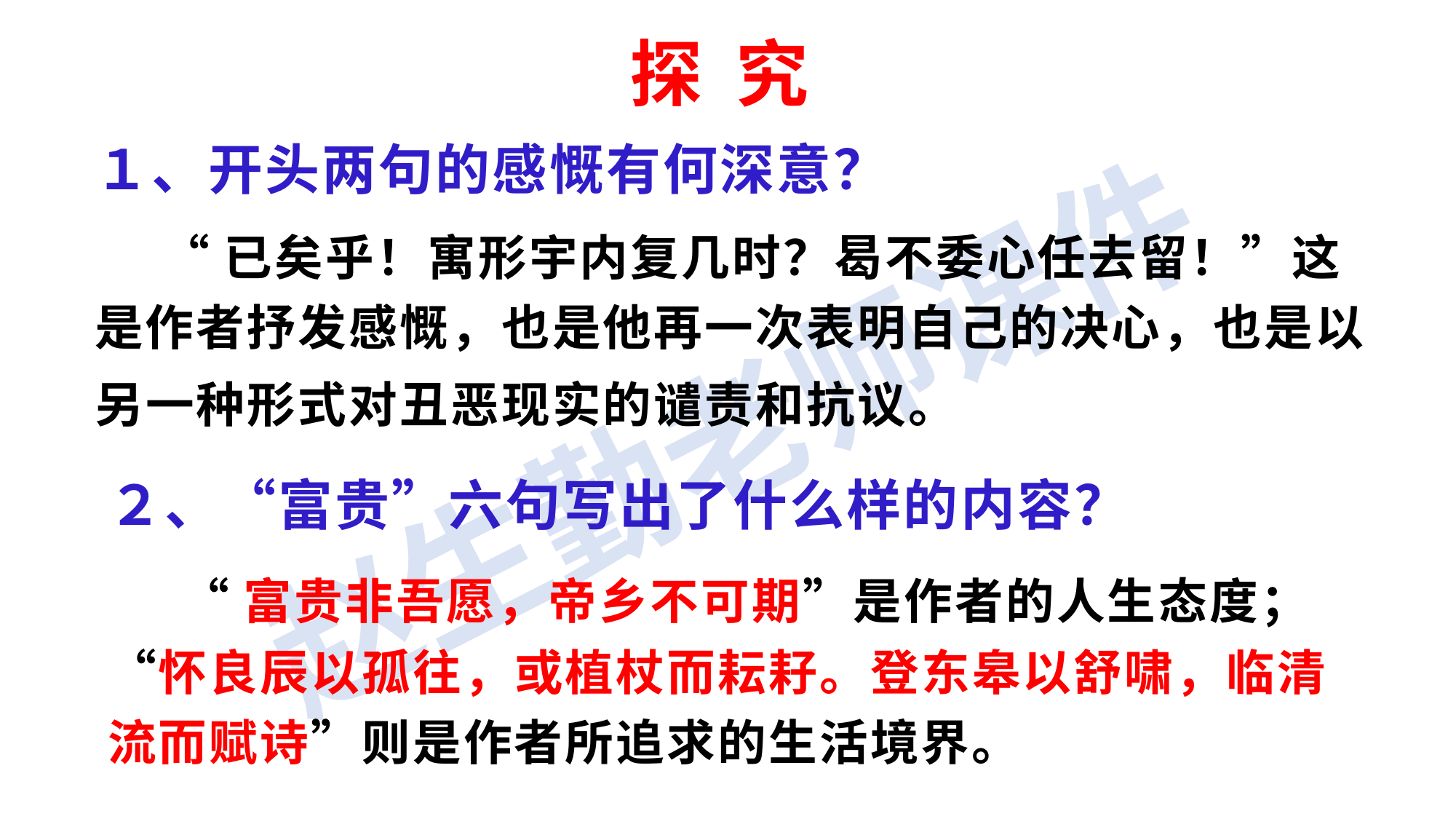

探  究
１、开头两句的感慨有何深意？
     “已矣乎！寓形宇内复几时？曷不委心任去留！”这是作者抒发感慨，也是他再一次表明自己的决心，也是以另一种形式对丑恶现实的谴责和抗议。
２、“富贵”六句写出了什么样的内容？
     “富贵非吾愿，帝乡不可期”是作者的人生态度；“怀良辰以孤往，或植杖而耘耔。登东皋以舒啸，临清流而赋诗”则是作者所追求的生活境界。